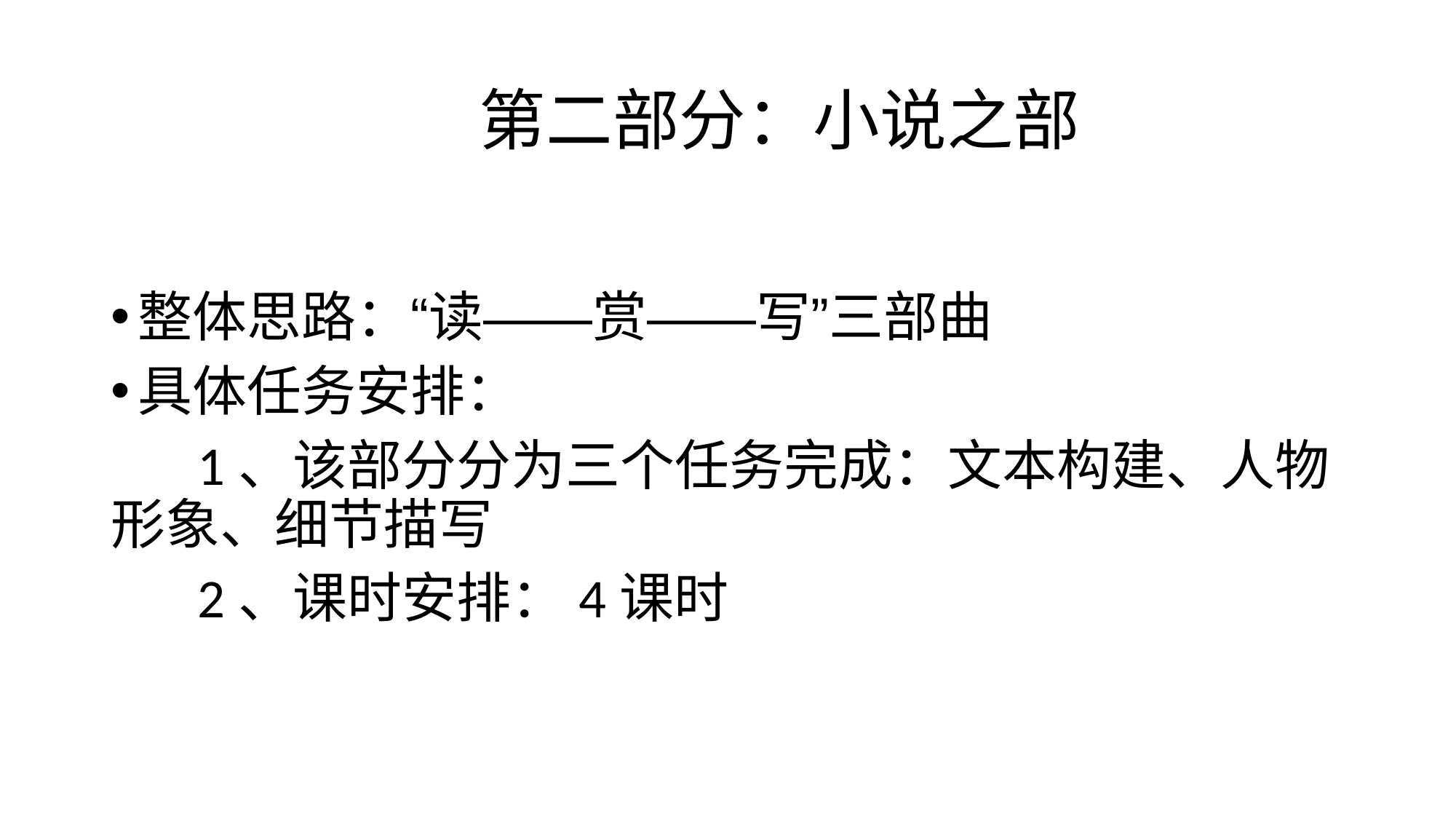

# 第二部分：小说之部

整体思路：“读——赏——写”三部曲
具体任务安排：
       1、该部分分为三个任务完成：文本构建、人物形象、细节描写
       2、课时安排：4课时